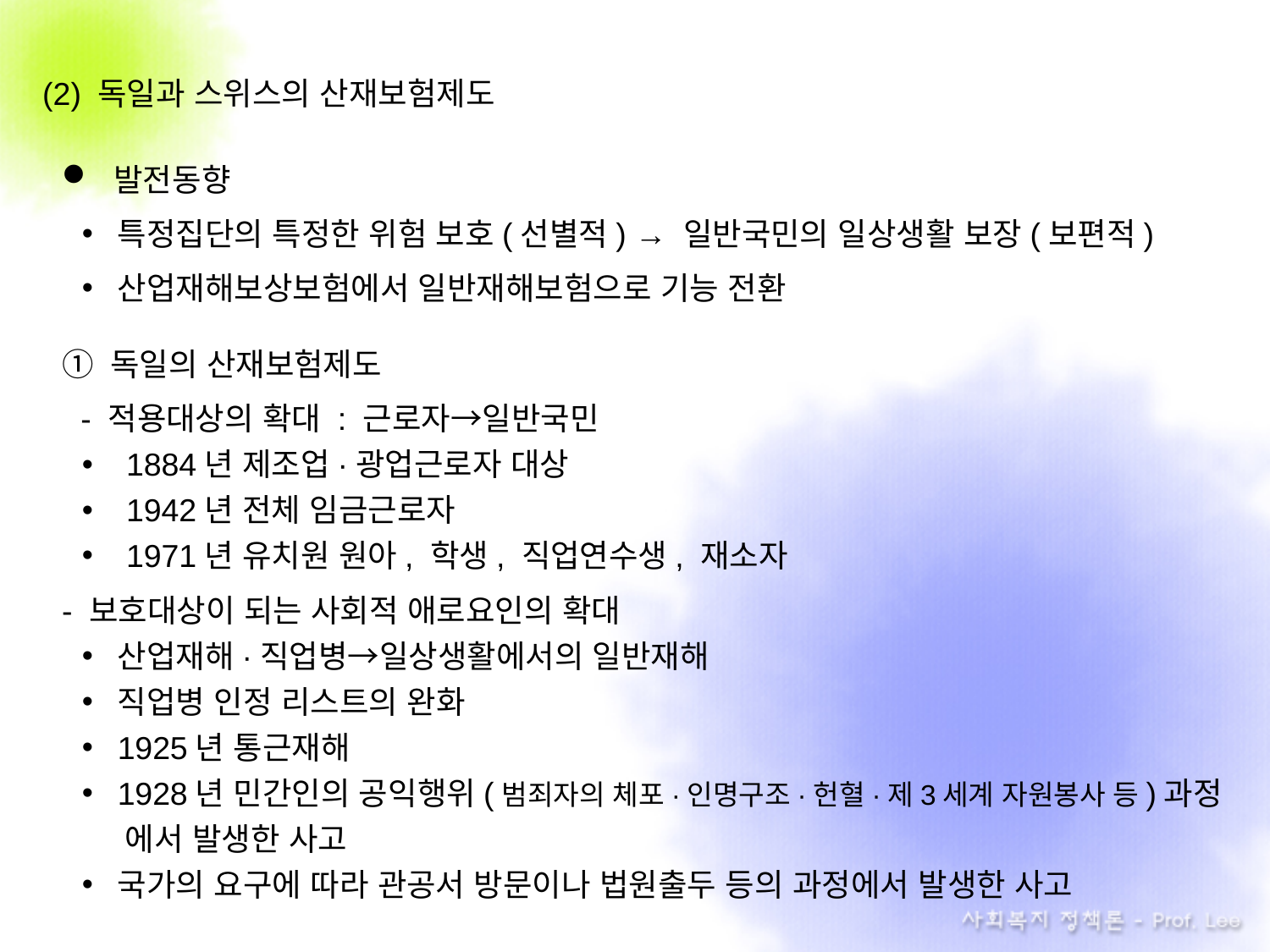

(2) 독일과 스위스의 산재보험제도

 발전동향
특정집단의 특정한 위험 보호(선별적) → 일반국민의 일상생활 보장(보편적)
산업재해보상보험에서 일반재해보험으로 기능 전환

① 독일의 산재보험제도
 - 적용대상의 확대 : 근로자→일반국민
 1884년 제조업·광업근로자 대상
 1942년 전체 임금근로자
 1971년 유치원 원아, 학생, 직업연수생, 재소자
- 보호대상이 되는 사회적 애로요인의 확대
산업재해·직업병→일상생활에서의 일반재해
직업병 인정 리스트의 완화
1925년 통근재해
1928년 민간인의 공익행위(범죄자의 체포·인명구조·헌혈·제3세계 자원봉사 등)과정
 .  에서 발생한 사고
국가의 요구에 따라 관공서 방문이나 법원출두 등의 과정에서 발생한 사고